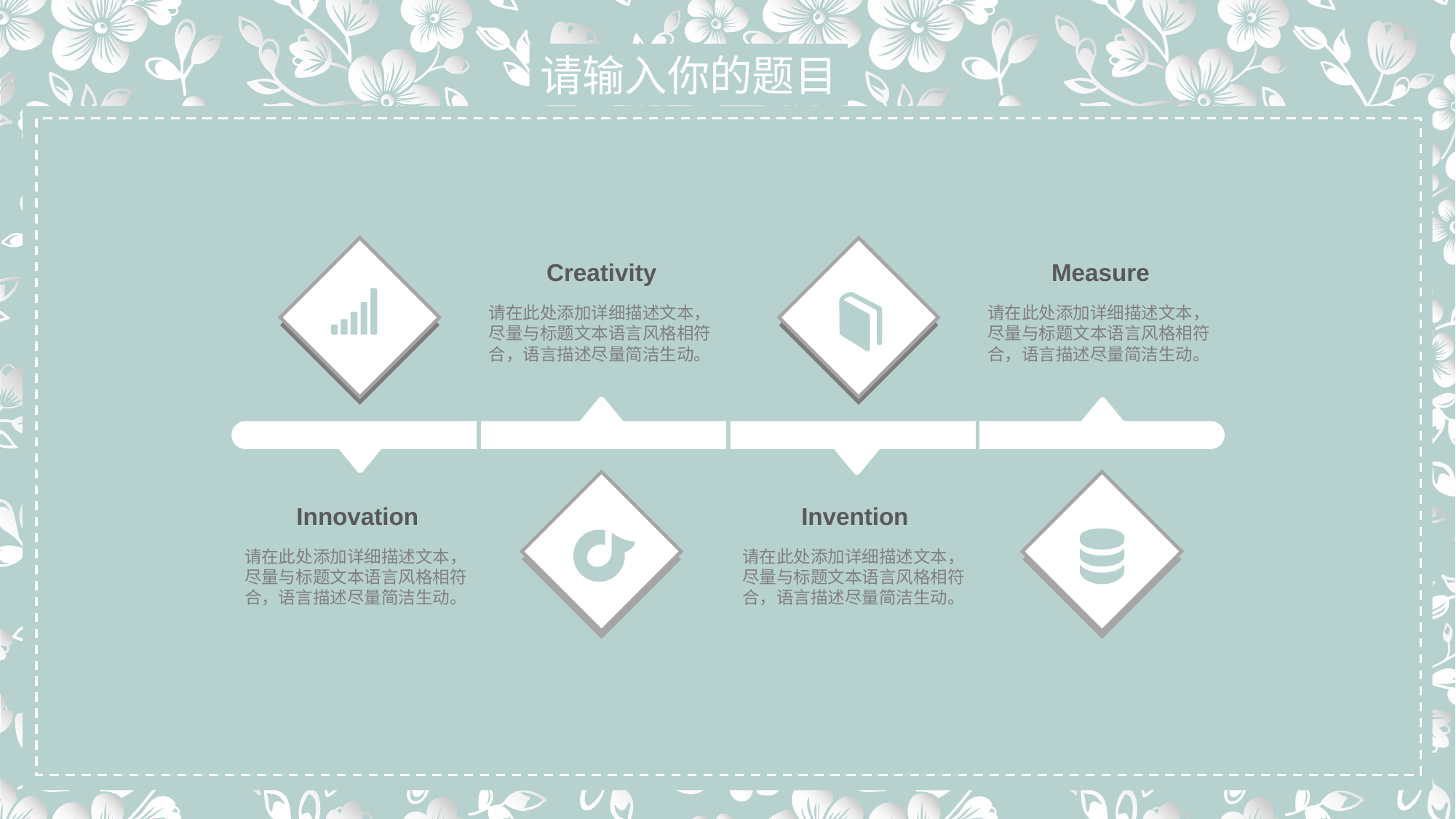

Creativity
请在此处添加详细描述文本，尽量与标题文本语言风格相符合，语言描述尽量简洁生动。
Measure
请在此处添加详细描述文本，尽量与标题文本语言风格相符合，语言描述尽量简洁生动。

Innovation
请在此处添加详细描述文本，尽量与标题文本语言风格相符合，语言描述尽量简洁生动。
Invention
请在此处添加详细描述文本，尽量与标题文本语言风格相符合，语言描述尽量简洁生动。